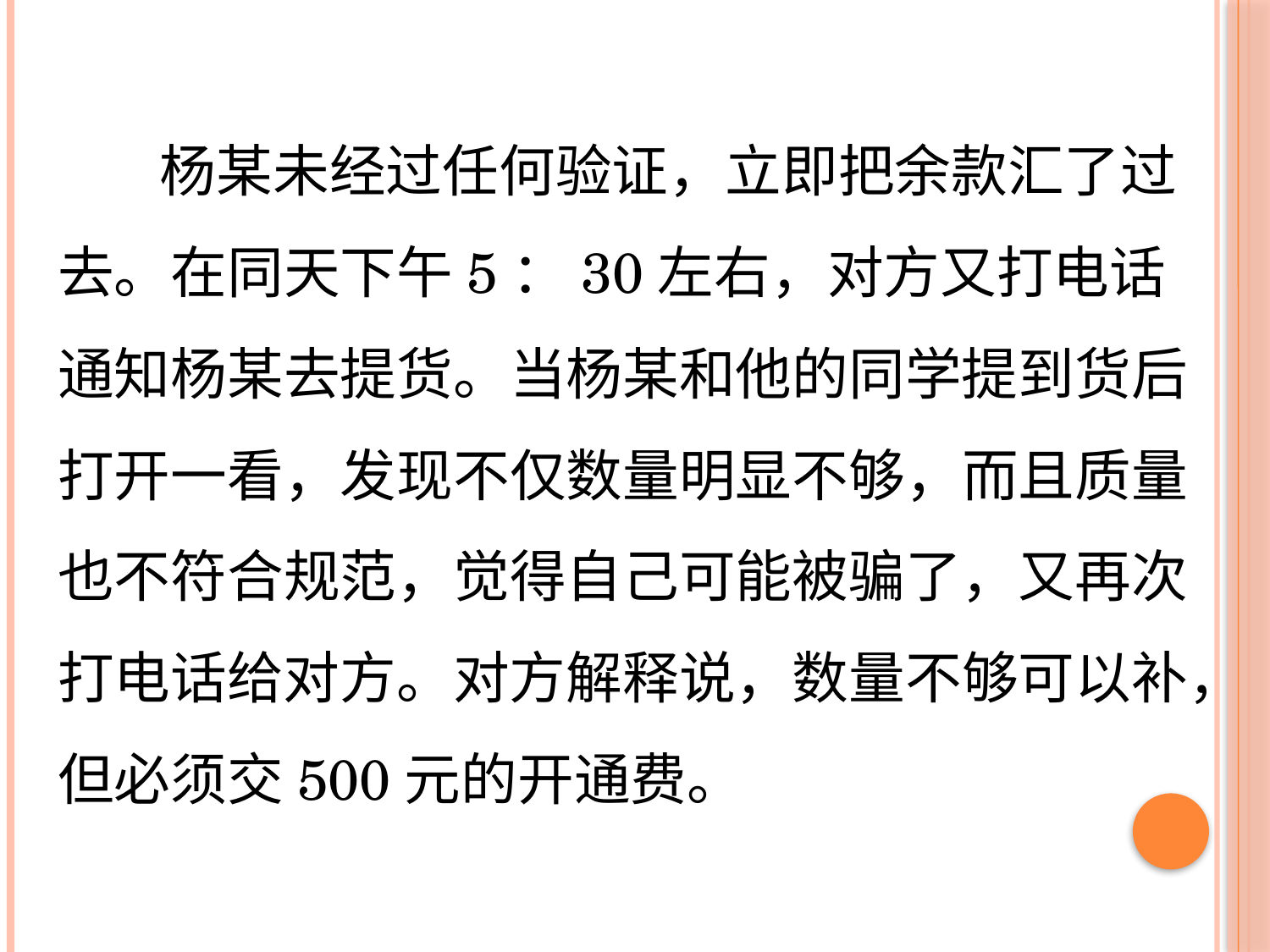

杨某未经过任何验证，立即把余款汇了过去。在同天下午5：30左右，对方又打电话通知杨某去提货。当杨某和他的同学提到货后打开一看，发现不仅数量明显不够，而且质量也不符合规范，觉得自己可能被骗了，又再次打电话给对方。对方解释说，数量不够可以补，但必须交500元的开通费。